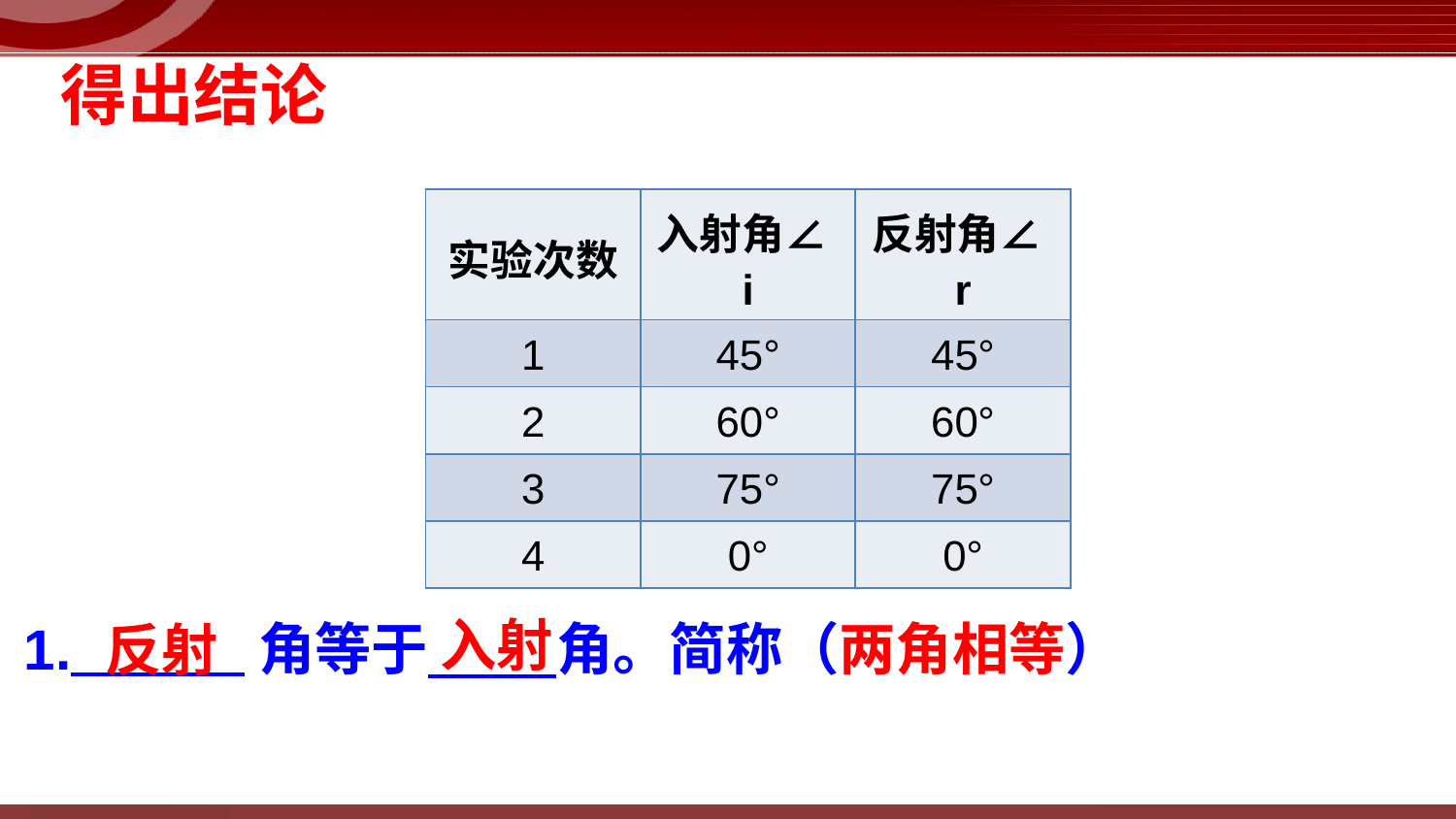

# 得出结论
| 实验次数 | 入射角∠i | 反射角∠r |
| --- | --- | --- |
| 1 | 45° | 45° |
| 2 | 60° | 60° |
| 3 | 75° | 75° |
| 4 | 0° | 0° |
入射
1.           角等于          角。简称（两角相等）
反射